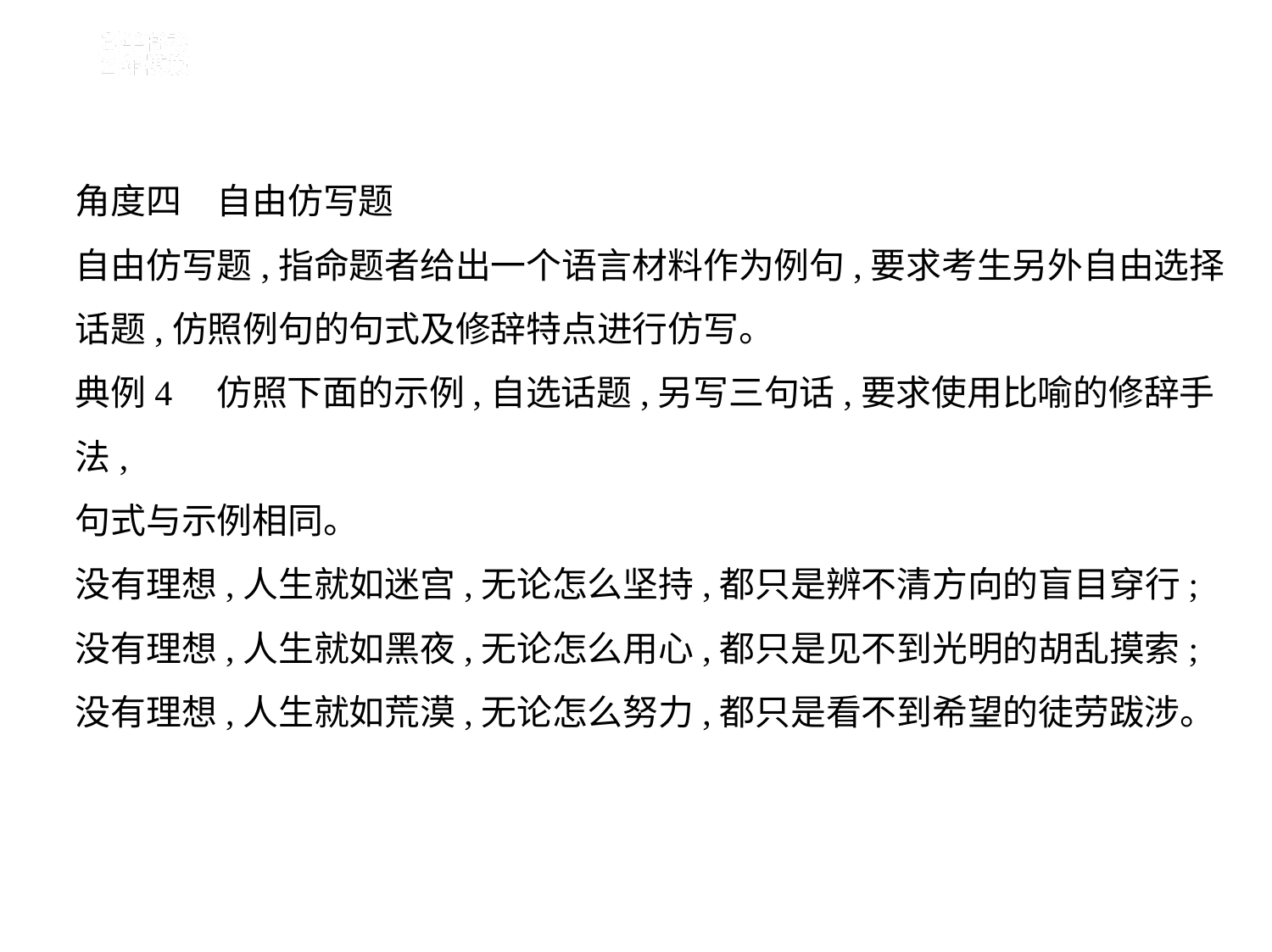

角度四　自由仿写题
自由仿写题,指命题者给出一个语言材料作为例句,要求考生另外自由选择
话题,仿照例句的句式及修辞特点进行仿写。
典例4　仿照下面的示例,自选话题,另写三句话,要求使用比喻的修辞手法,
句式与示例相同。
没有理想,人生就如迷宫,无论怎么坚持,都只是辨不清方向的盲目穿行;
没有理想,人生就如黑夜,无论怎么用心,都只是见不到光明的胡乱摸索;
没有理想,人生就如荒漠,无论怎么努力,都只是看不到希望的徒劳跋涉。